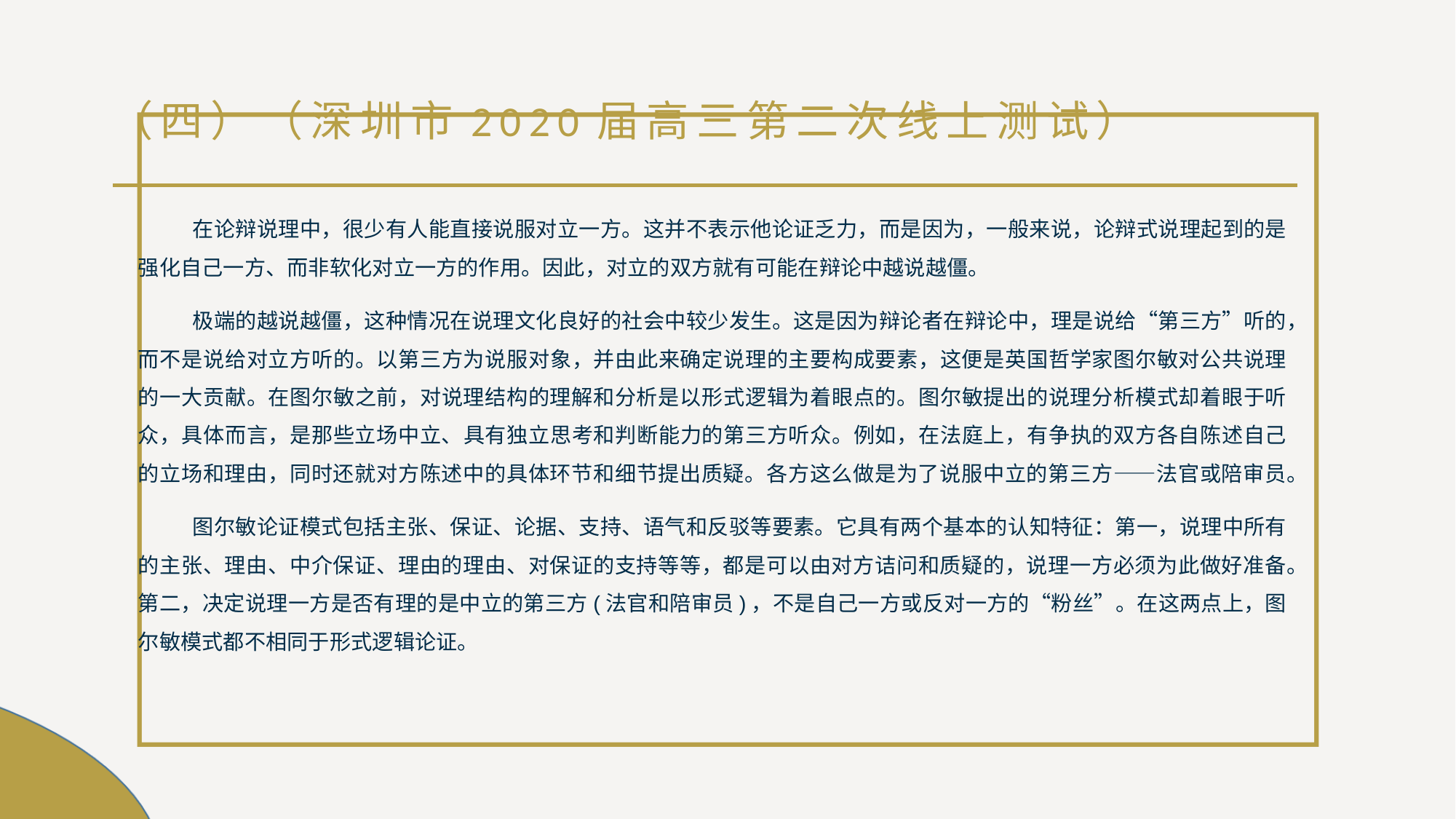

# （四）（深圳市2020届高三第二次线上测试）
在论辩说理中，很少有人能直接说服对立一方。这并不表示他论证乏力，而是因为，一般来说，论辩式说理起到的是强化自己一方、而非软化对立一方的作用。因此，对立的双方就有可能在辩论中越说越僵。
极端的越说越僵，这种情况在说理文化良好的社会中较少发生。这是因为辩论者在辩论中，理是说给“第三方”听的，而不是说给对立方听的。以第三方为说服对象，并由此来确定说理的主要构成要素，这便是英国哲学家图尔敏对公共说理的一大贡献。在图尔敏之前，对说理结构的理解和分析是以形式逻辑为着眼点的。图尔敏提出的说理分析模式却着眼于听众，具体而言，是那些立场中立、具有独立思考和判断能力的第三方听众。例如，在法庭上，有争执的双方各自陈述自己的立场和理由，同时还就对方陈述中的具体环节和细节提出质疑。各方这么做是为了说服中立的第三方——法官或陪审员。
图尔敏论证模式包括主张、保证、论据、支持、语气和反驳等要素。它具有两个基本的认知特征：第一，说理中所有的主张、理由、中介保证、理由的理由、对保证的支持等等，都是可以由对方诘问和质疑的，说理一方必须为此做好准备。第二，决定说理一方是否有理的是中立的第三方(法官和陪审员)，不是自己一方或反对一方的“粉丝”。在这两点上，图尔敏模式都不相同于形式逻辑论证。